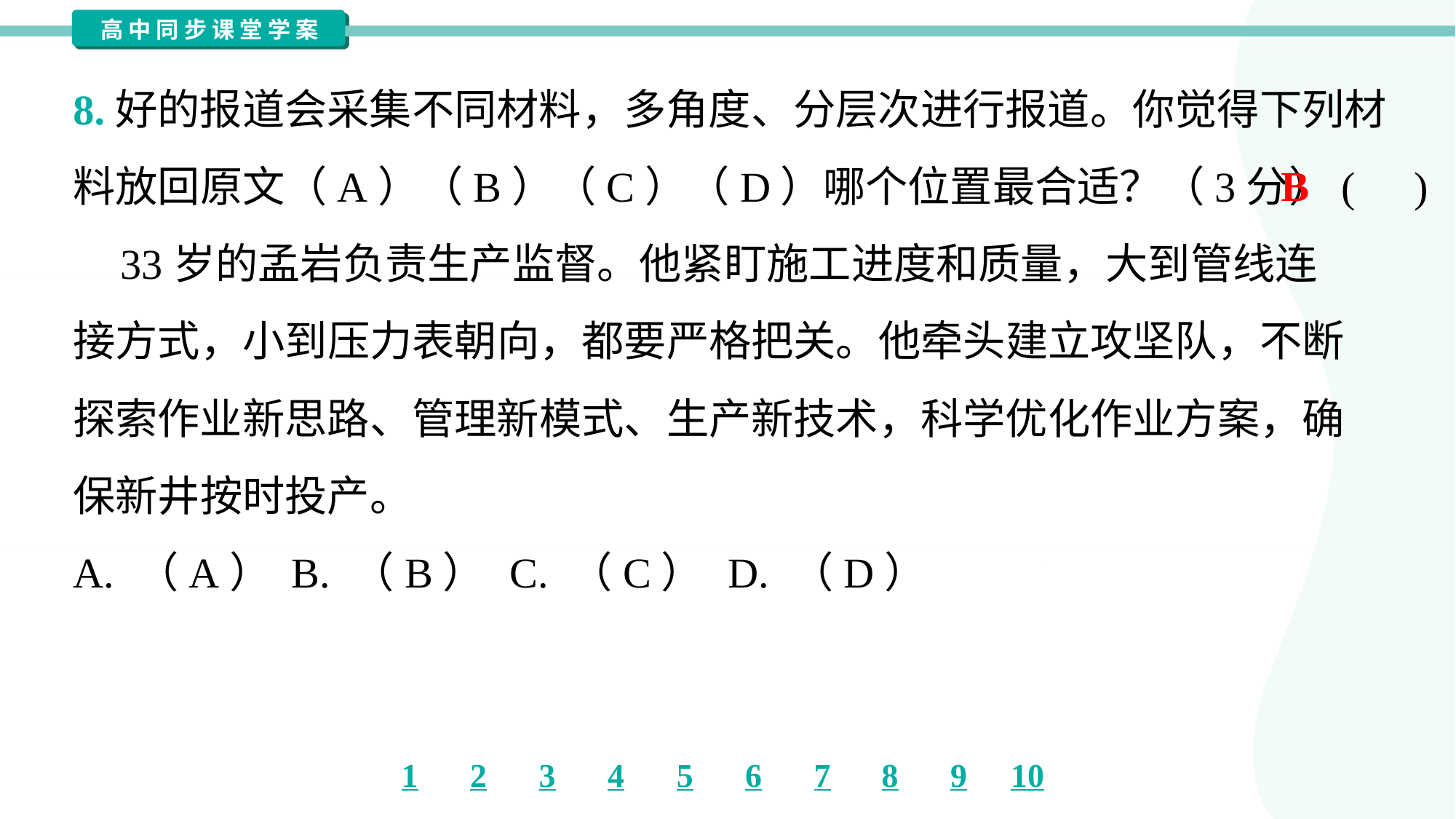

8.好的报道会采集不同材料，多角度、分层次进行报道。你觉得下列材
料放回原文（A）（B）（C）（D）哪个位置最合适？（3分）(     )
    33岁的孟岩负责生产监督。他紧盯施工进度和质量，大到管线连
接方式，小到压力表朝向，都要严格把关。他牵头建立攻坚队，不断
探索作业新思路、管理新模式、生产新技术，科学优化作业方案，确
保新井按时投产。
B
A. （A）	B. （B）	C. （C）	D. （D）